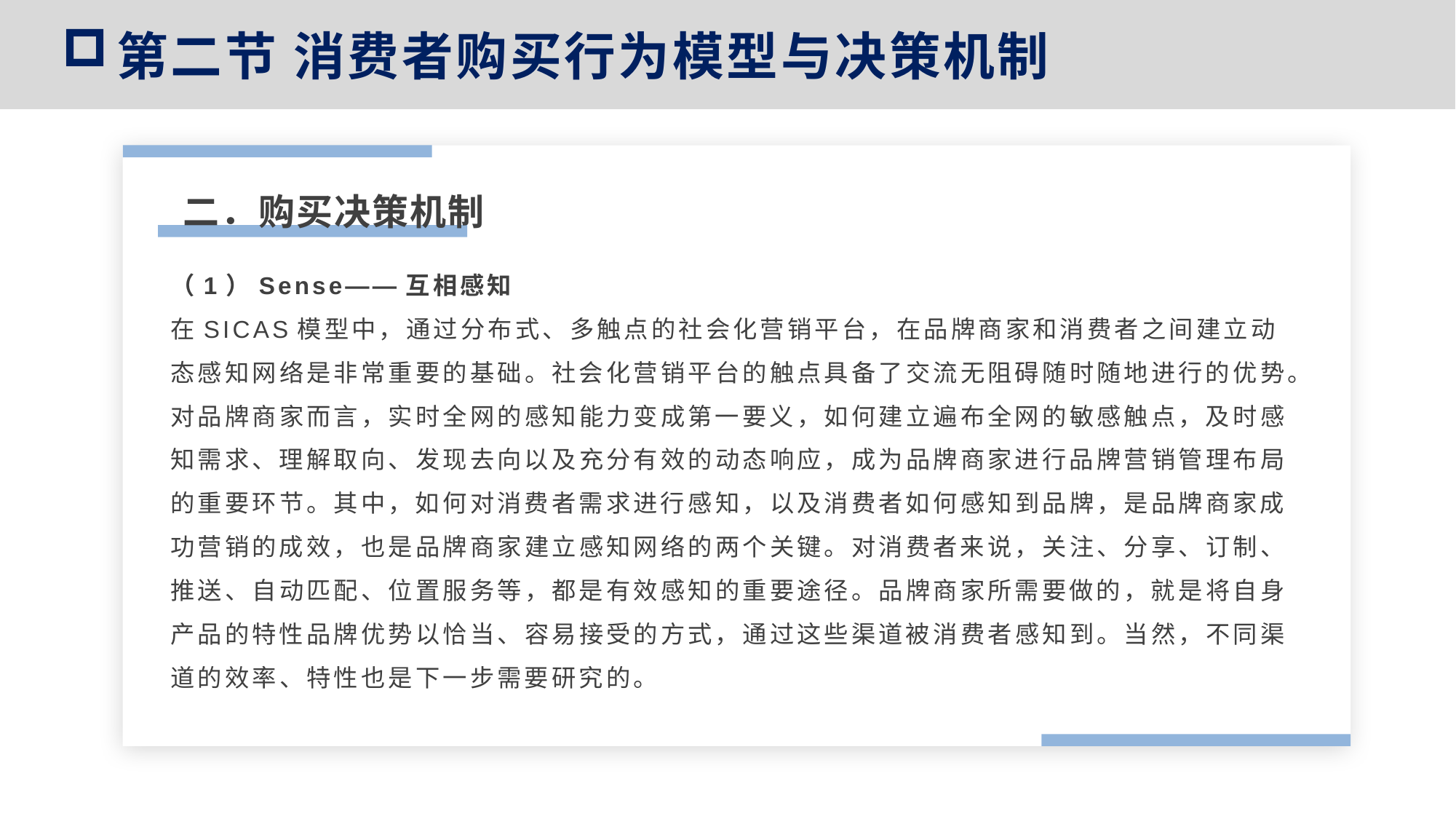

第二节 消费者购买行为模型与决策机制

二．购买决策机制

（1）Sense——互相感知
在SICAS模型中，通过分布式、多触点的社会化营销平台，在品牌商家和消费者之间建立动态感知网络是非常重要的基础。社会化营销平台的触点具备了交流无阻碍随时随地进行的优势。对品牌商家而言，实时全网的感知能力变成第一要义，如何建立遍布全网的敏感触点，及时感知需求、理解取向、发现去向以及充分有效的动态响应，成为品牌商家进行品牌营销管理布局的重要环节。其中，如何对消费者需求进行感知，以及消费者如何感知到品牌，是品牌商家成功营销的成效，也是品牌商家建立感知网络的两个关键。对消费者来说，关注、分享、订制、推送、自动匹配、位置服务等，都是有效感知的重要途径。品牌商家所需要做的，就是将自身产品的特性品牌优势以恰当、容易接受的方式，通过这些渠道被消费者感知到。当然，不同渠道的效率、特性也是下一步需要研究的。